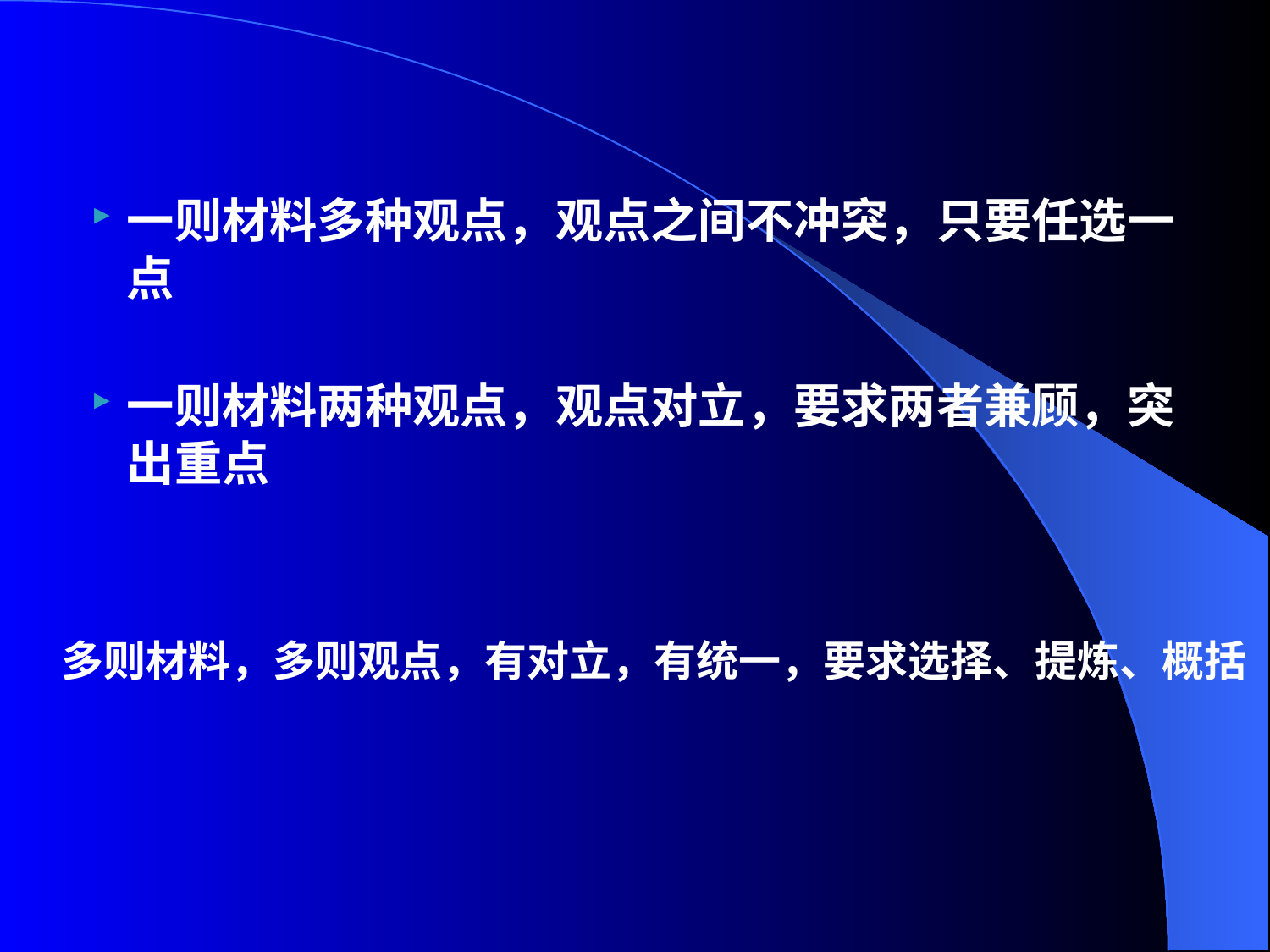

一则材料多种观点，观点之间不冲突，只要任选一点

一则材料两种观点，观点对立，要求两者兼顾，突出重点
多则材料，多则观点，有对立，有统一，要求选择、提炼、概括